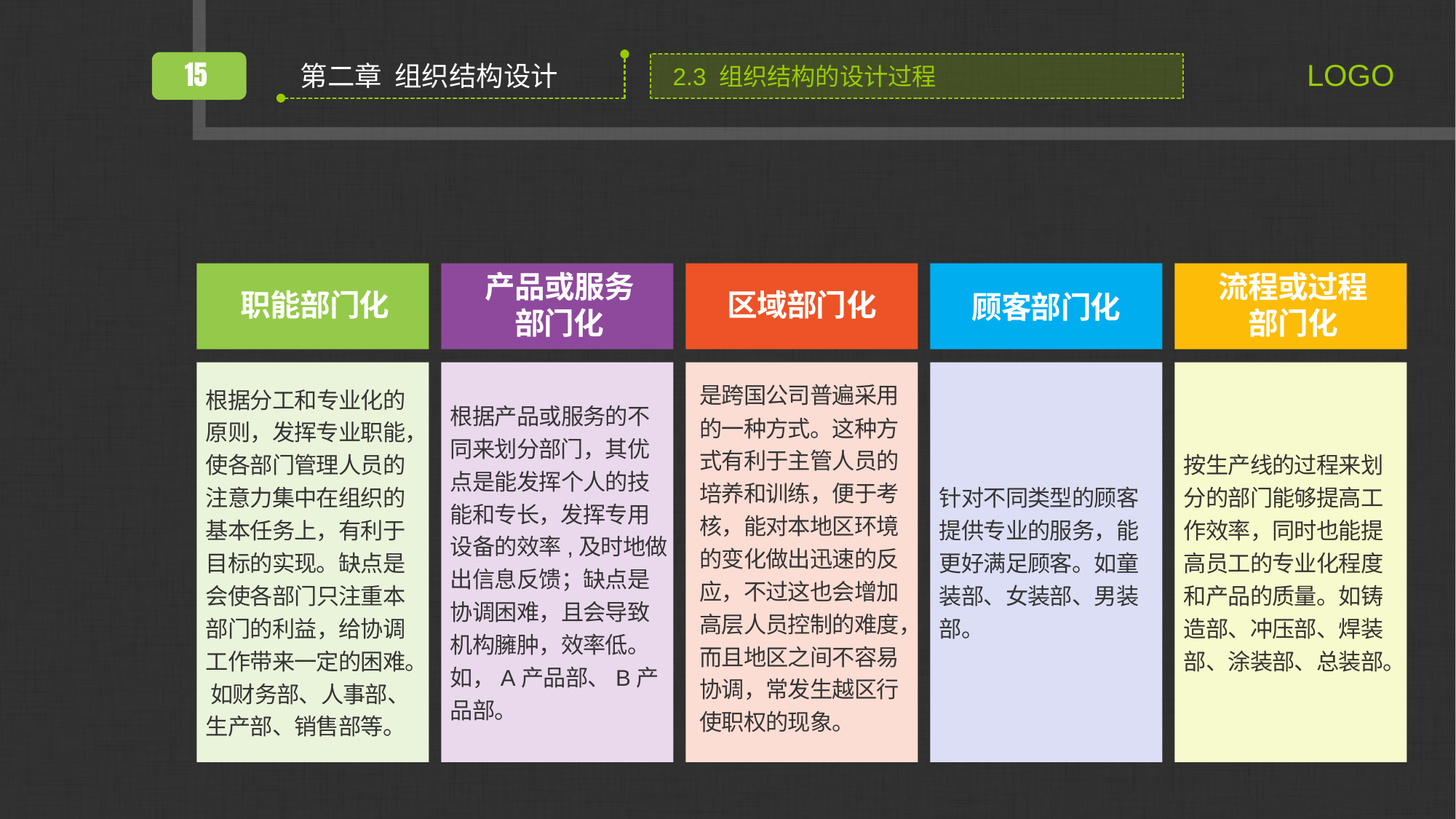

职能部门化
产品或服务
部门化
区域部门化
顾客部门化
流程或过程
部门化
根据分工和专业化的原则，发挥专业职能，使各部门管理人员的注意力集中在组织的基本任务上，有利于目标的实现。缺点是会使各部门只注重本部门的利益，给协调工作带来一定的困难。 如财务部、人事部、生产部、销售部等。
根据产品或服务的不同来划分部门，其优点是能发挥个人的技能和专长，发挥专用设备的效率,及时地做出信息反馈；缺点是协调困难，且会导致机构臃肿，效率低。如，A产品部、B产品部。
是跨国公司普遍采用的一种方式。这种方式有利于主管人员的培养和训练，便于考核，能对本地区环境的变化做出迅速的反应，不过这也会增加高层人员控制的难度，而且地区之间不容易协调，常发生越区行使职权的现象。
针对不同类型的顾客提供专业的服务，能更好满足顾客。如童装部、女装部、男装部。
按生产线的过程来划分的部门能够提高工作效率，同时也能提高员工的专业化程度和产品的质量。如铸造部、冲压部、焊装部、涂装部、总装部。